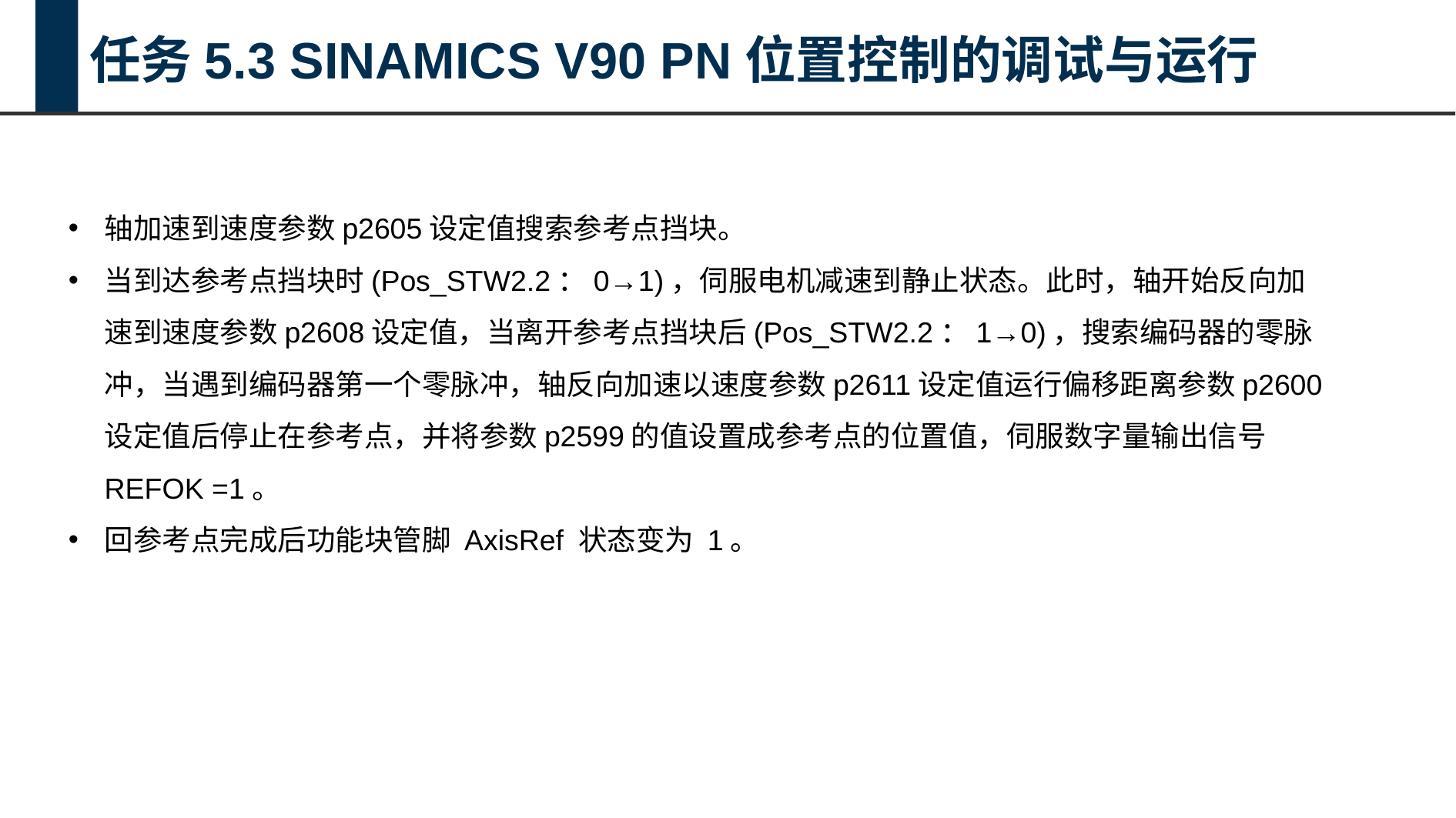

任务5.3 SINAMICS V90 PN位置控制的调试与运行

轴加速到速度参数p2605设定值搜索参考点挡块。
当到达参考点挡块时(Pos_STW2.2：0→1)，伺服电机减速到静止状态。此时，轴开始反向加速到速度参数p2608设定值，当离开参考点挡块后(Pos_STW2.2：1→0)，搜索编码器的零脉冲，当遇到编码器第一个零脉冲，轴反向加速以速度参数p2611设定值运行偏移距离参数p2600设定值后停止在参考点，并将参数p2599的值设置成参考点的位置值，伺服数字量输出信号REFOK =1。
回参考点完成后功能块管脚 AxisRef 状态变为 1。